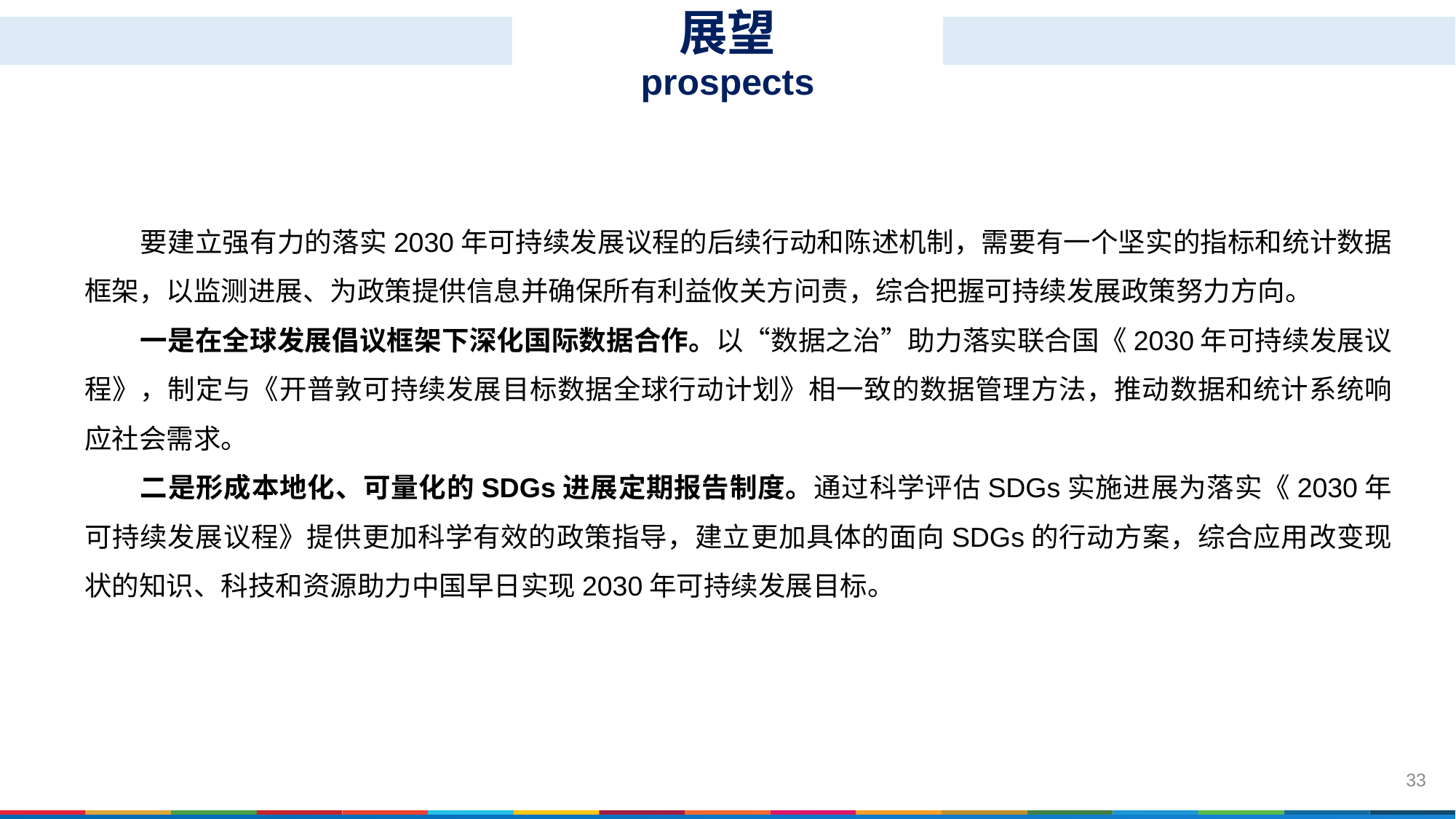

展望
prospects

要建立强有力的落实2030年可持续发展议程的后续行动和陈述机制，需要有一个坚实的指标和统计数据框架，以监测进展、为政策提供信息并确保所有利益攸关方问责，综合把握可持续发展政策努力方向。
一是在全球发展倡议框架下深化国际数据合作。以“数据之治”助力落实联合国《2030年可持续发展议程》，制定与《开普敦可持续发展目标数据全球行动计划》相一致的数据管理方法，推动数据和统计系统响应社会需求。
二是形成本地化、可量化的SDGs进展定期报告制度。通过科学评估SDGs实施进展为落实《2030年可持续发展议程》提供更加科学有效的政策指导，建立更加具体的面向SDGs的行动方案，综合应用改变现状的知识、科技和资源助力中国早日实现2030年可持续发展目标。
33